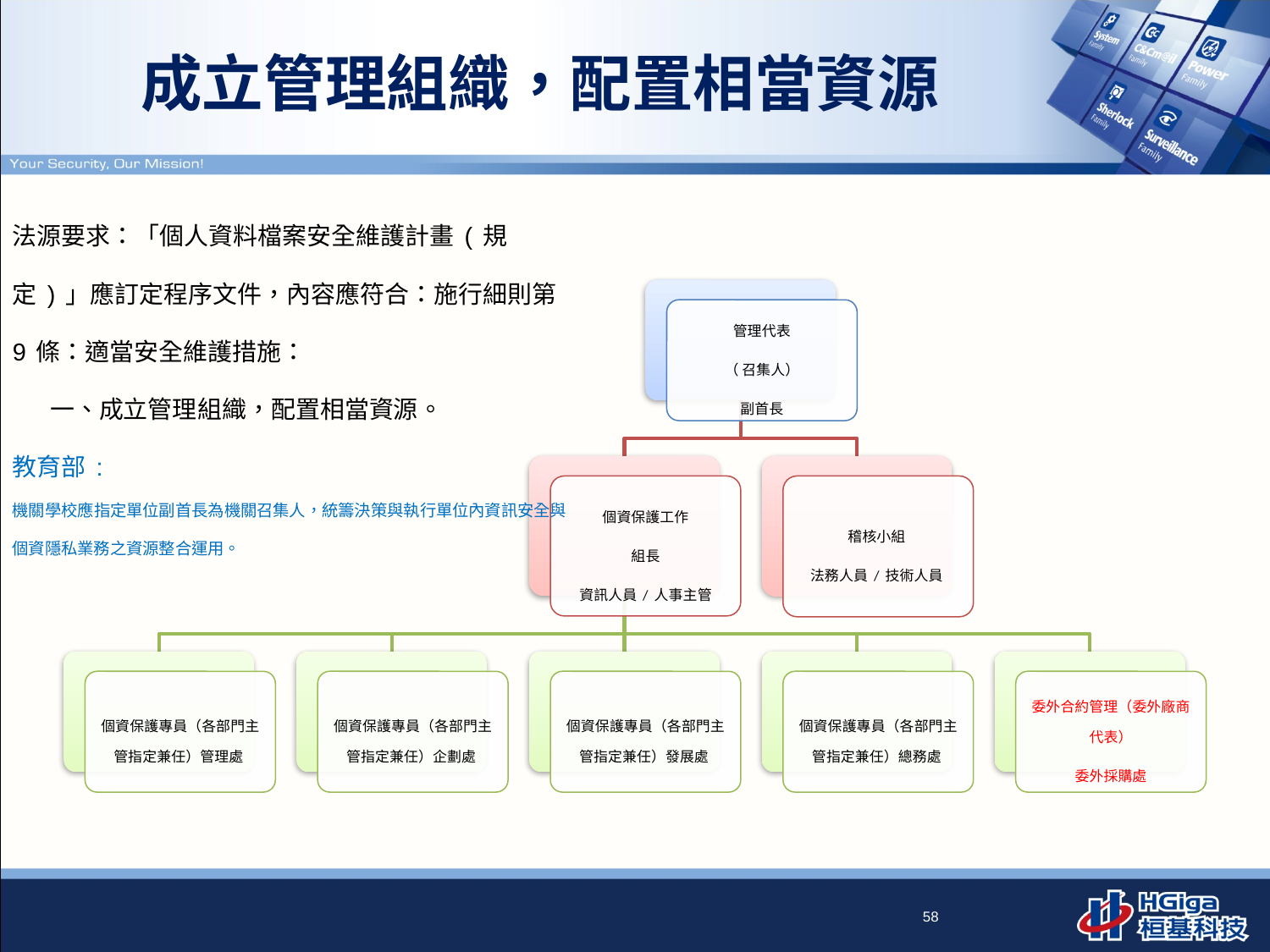

# 成立管理組織，配置相當資源
法源要求：「個人資料檔案安全維護計畫(規定)」應訂定程序文件，內容應符合：施行細則第9條：適當安全維護措施：
     一、成立管理組織，配置相當資源。
教育部:
機關學校應指定單位副首長為機關召集人，統籌決策與執行單位內資訊安全與個資隱私業務之資源整合運用。

管理代表
（ 召集人）
副首長
個資保護工作
組長
資訊人員/人事主管
個資保護專員（各部門主管指定兼任）管理處
個資保護專員（各部門主管指定兼任）企劃處
個資保護專員（各部門主管指定兼任）發展處
個資保護專員（各部門主管指定兼任）總務處
委外合約管理（委外廠商代表）
委外採購處
稽核小組
法務人員/技術人員
58